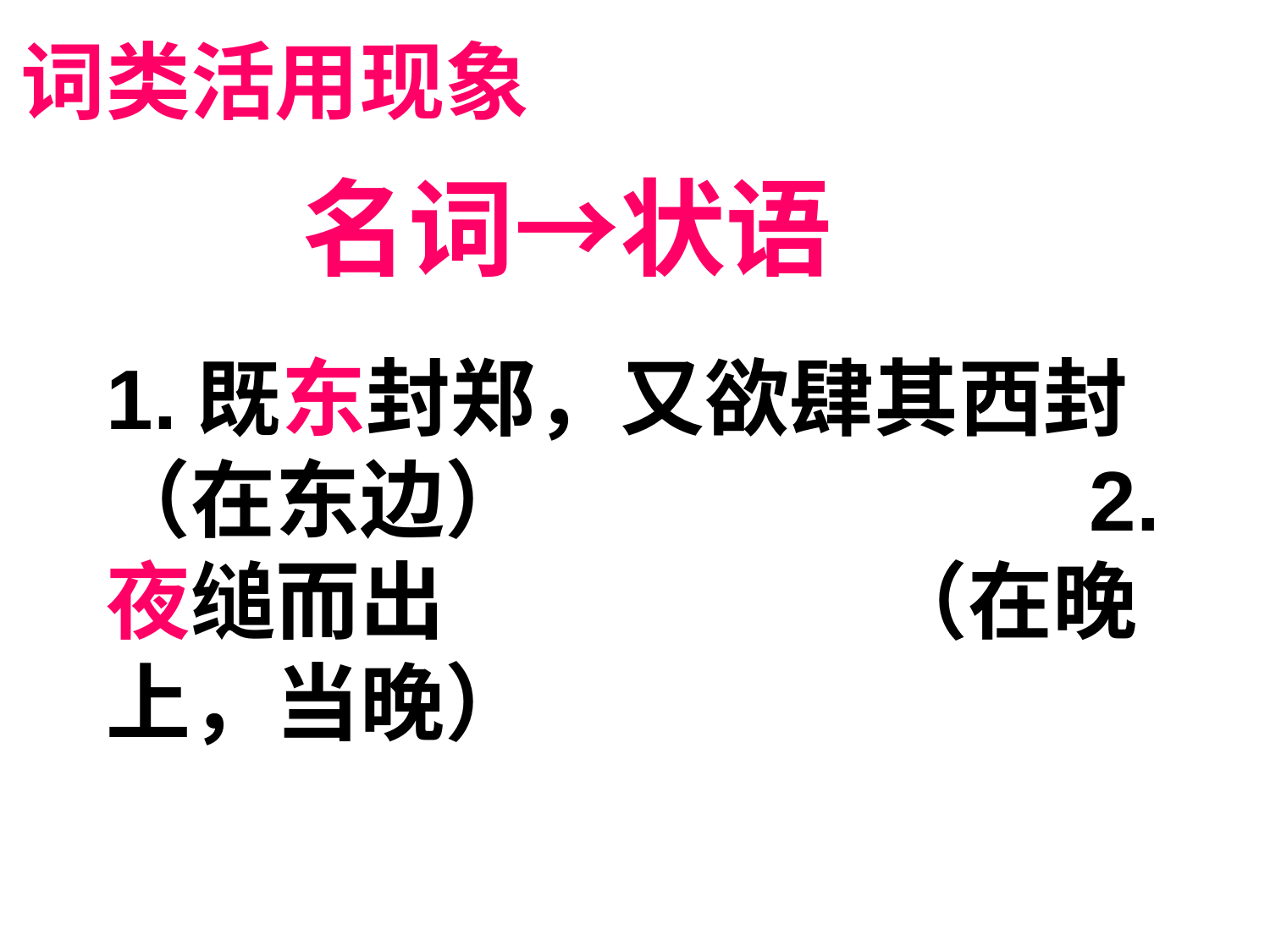

词类活用现象
名词→状语
1.既东封郑，又欲肆其西封（在东边）                            2.夜缒而出                       （在晚上，当晚）